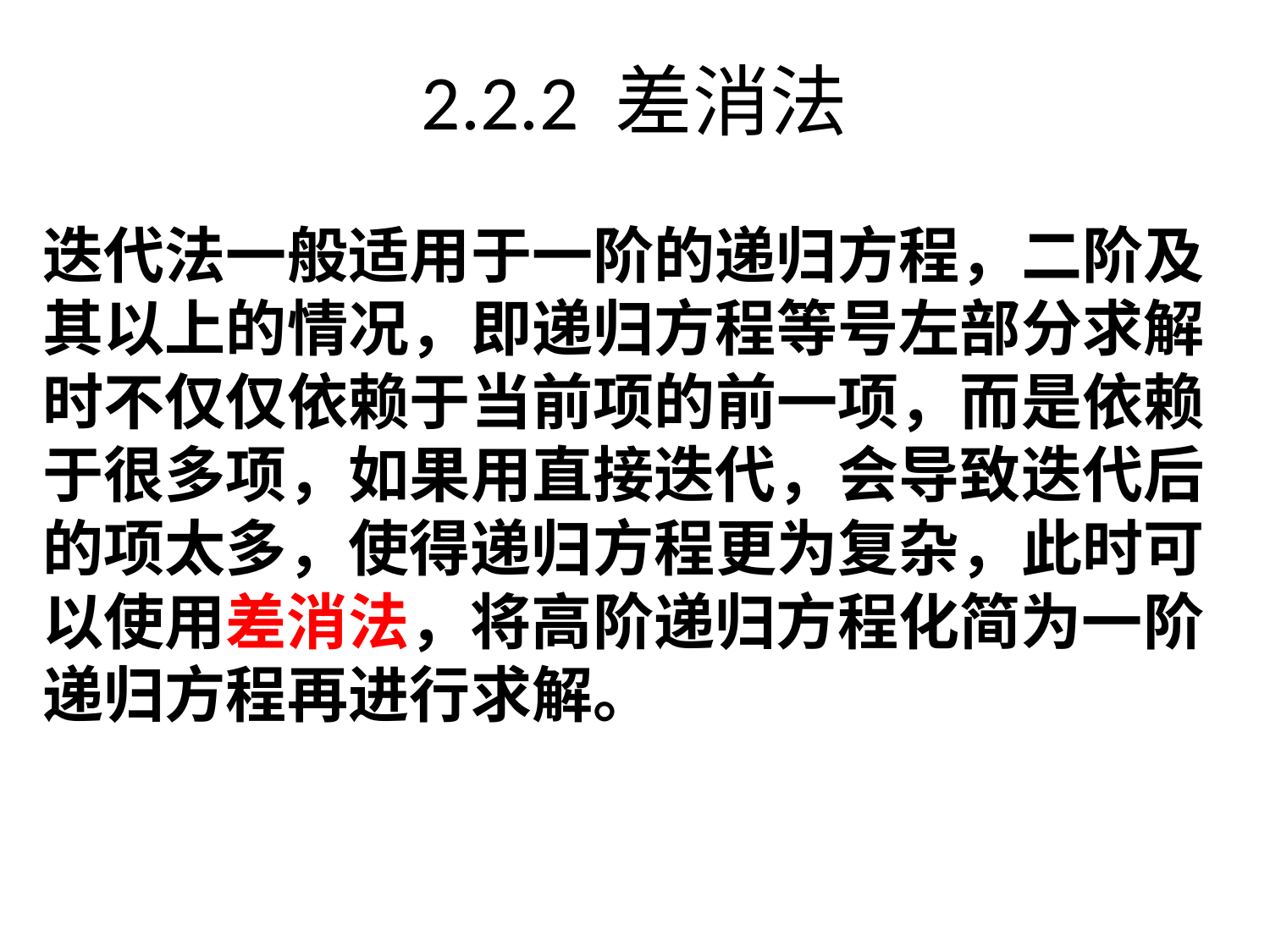

# 2.2.2 差消法
迭代法一般适用于一阶的递归方程，二阶及其以上的情况，即递归方程等号左部分求解 时不仅仅依赖于当前项的前一项，而是依赖于很多项，如果用直接迭代，会导致迭代后的项太多，使得递归方程更为复杂，此时可以使用差消法，将高阶递归方程化简为一阶递归方程再进行求解。